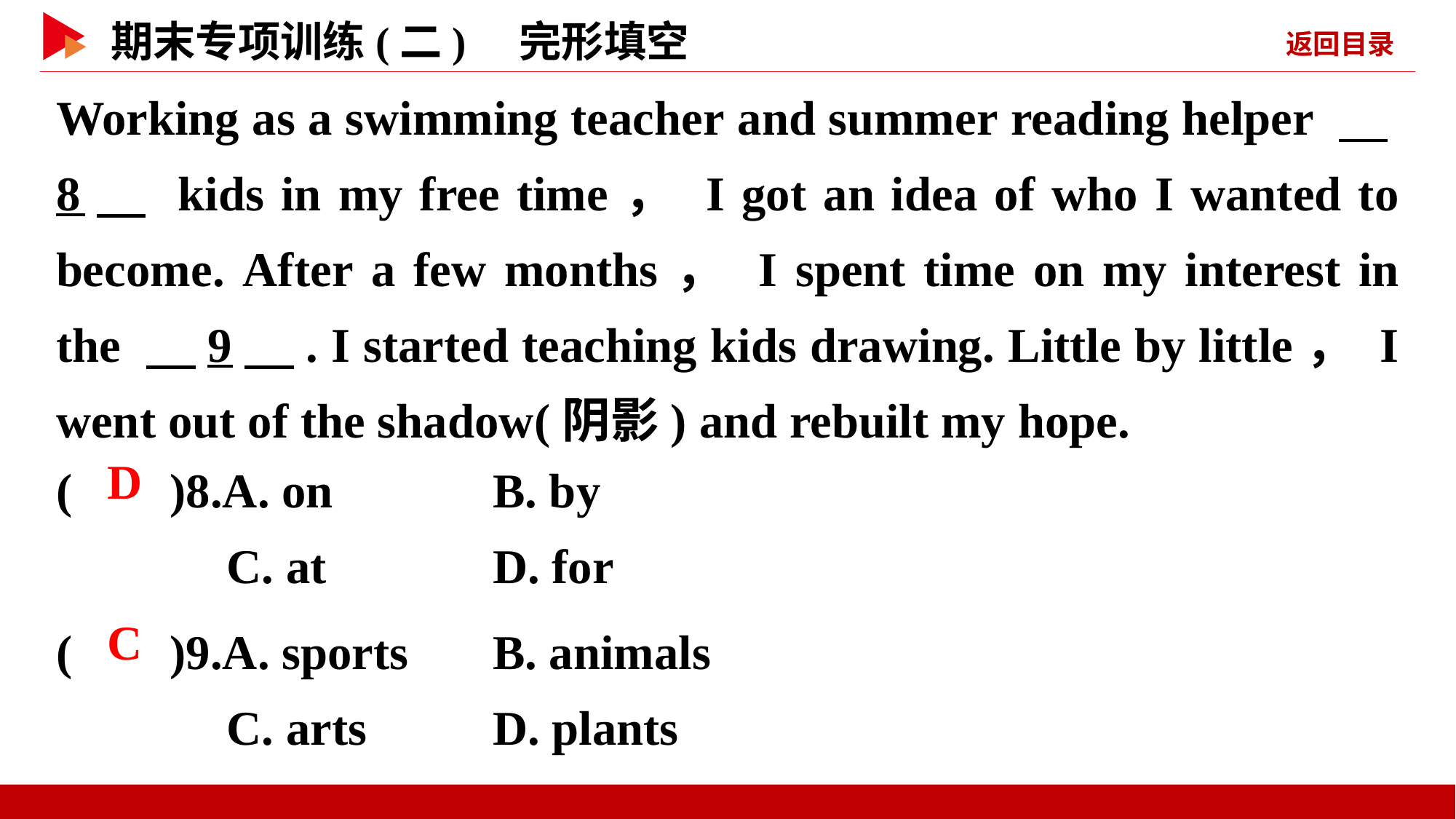

Working as a swimming teacher and summer reading helper 　8　 kids in my free time， I got an idea of who I wanted to become. After a few months， I spent time on my interest in the 　9　. I started teaching kids drawing. Little by little， I went out of the shadow(阴影) and rebuilt my hope.
(        )8.A. on        	B. by
              C. at           	D. for
   D
(        )9.A. sports	B. animals
              C. arts         	D. plants
   C